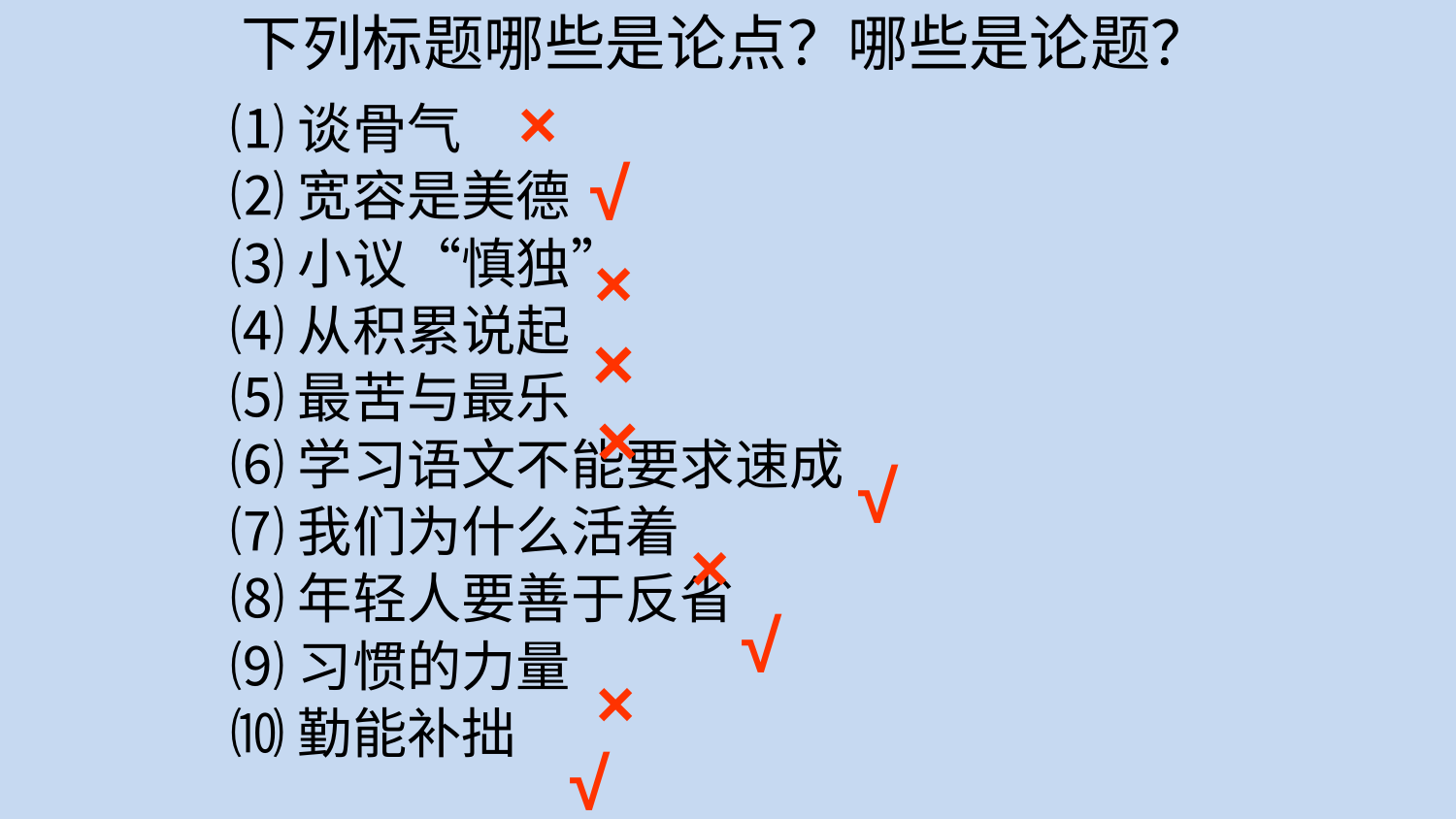

下列标题哪些是论点？哪些是论题？
×
⑴谈骨气
⑵宽容是美德
⑶小议“慎独”
⑷从积累说起
⑸最苦与最乐
⑹学习语文不能要求速成
⑺我们为什么活着
⑻年轻人要善于反省
⑼习惯的力量
⑽勤能补拙

√
×

×
×
√
×
√
×
√